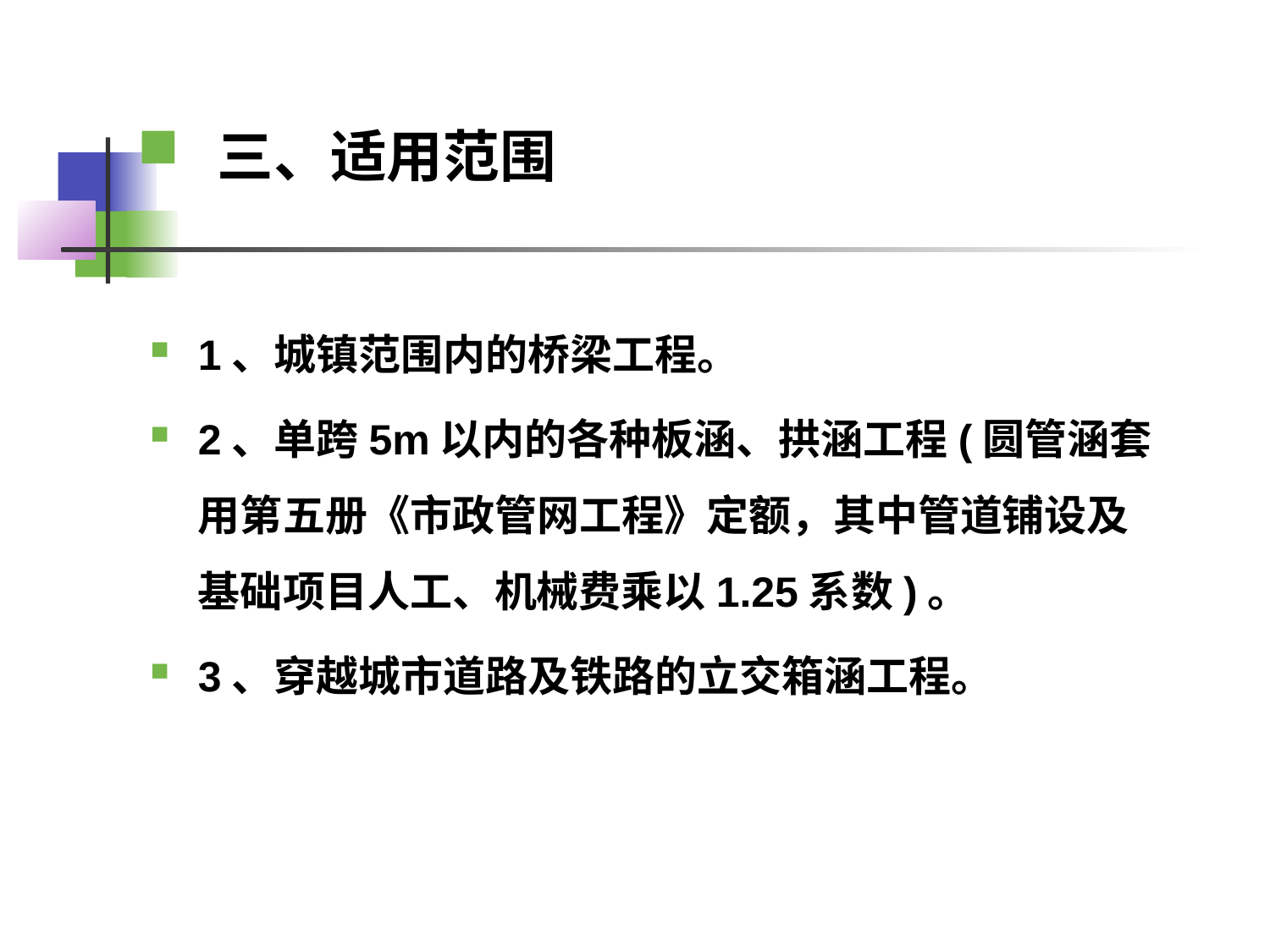

三、适用范围

1、城镇范围内的桥梁工程。
2、单跨5m以内的各种板涵、拱涵工程(圆管涵套用第五册《市政管网工程》定额，其中管道铺设及基础项目人工、机械费乘以1.25系数)。
3、穿越城市道路及铁路的立交箱涵工程。